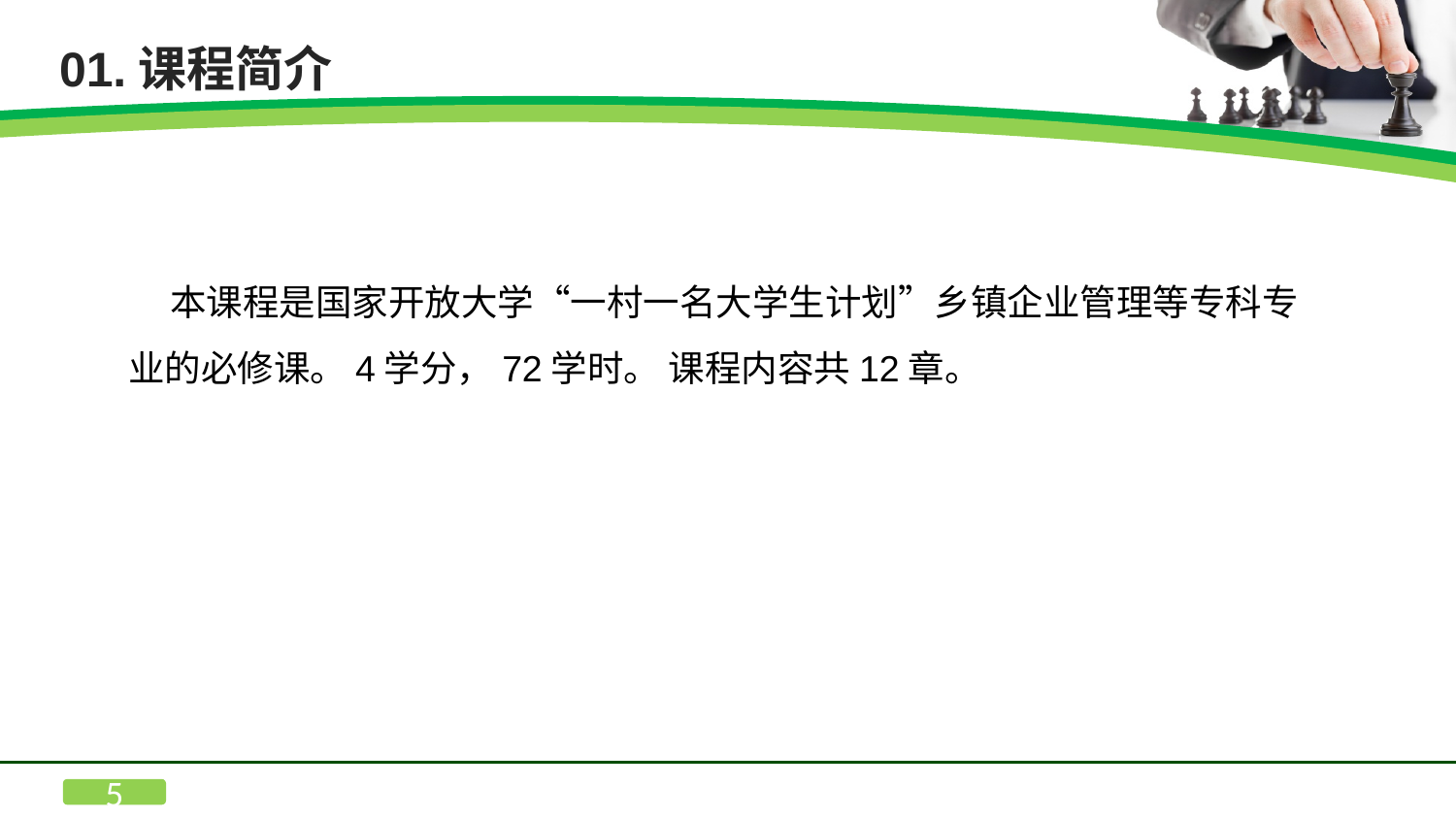

01.课程简介
    本课程是国家开放大学“一村一名大学生计划”乡镇企业管理等专科专业的必修课。4学分，72学时。 课程内容共12章。